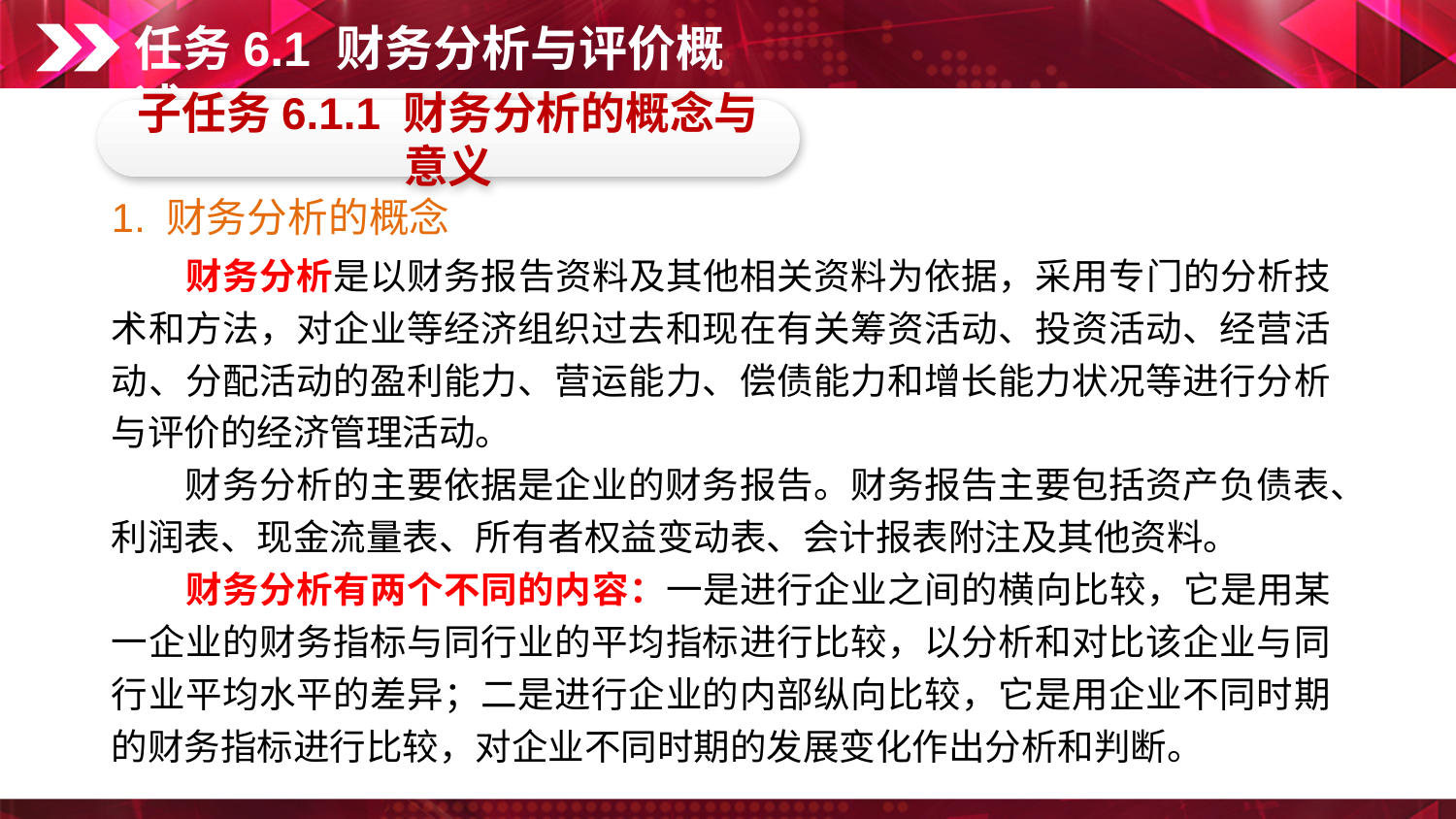

任务6.1 财务分析与评价概述

子任务6.1.1 财务分析的概念与意义
1. 财务分析的概念
　　财务分析是以财务报告资料及其他相关资料为依据，采用专门的分析技术和方法，对企业等经济组织过去和现在有关筹资活动、投资活动、经营活动、分配活动的盈利能力、营运能力、偿债能力和增长能力状况等进行分析与评价的经济管理活动。
　　财务分析的主要依据是企业的财务报告。财务报告主要包括资产负债表、利润表、现金流量表、所有者权益变动表、会计报表附注及其他资料。
　　财务分析有两个不同的内容：一是进行企业之间的横向比较，它是用某一企业的财务指标与同行业的平均指标进行比较，以分析和对比该企业与同行业平均水平的差异；二是进行企业的内部纵向比较，它是用企业不同时期的财务指标进行比较，对企业不同时期的发展变化作出分析和判断。